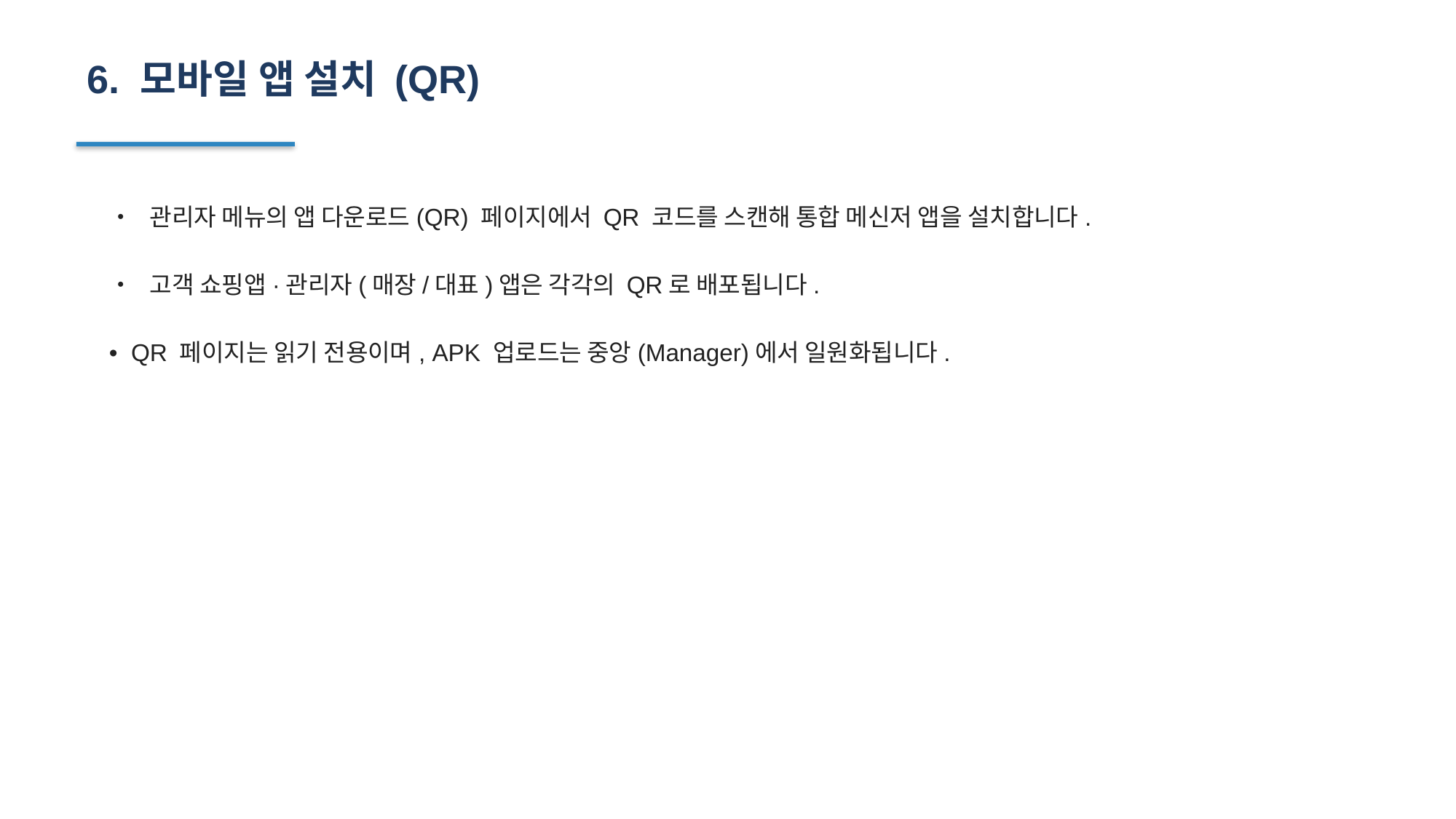

6. 모바일 앱 설치 (QR)

•  관리자 메뉴의 앱 다운로드(QR) 페이지에서 QR 코드를 스캔해 통합 메신저 앱을 설치합니다.
•  고객 쇼핑앱·관리자(매장/대표)앱은 각각의 QR로 배포됩니다.
•  QR 페이지는 읽기 전용이며, APK 업로드는 중앙(Manager)에서 일원화됩니다.